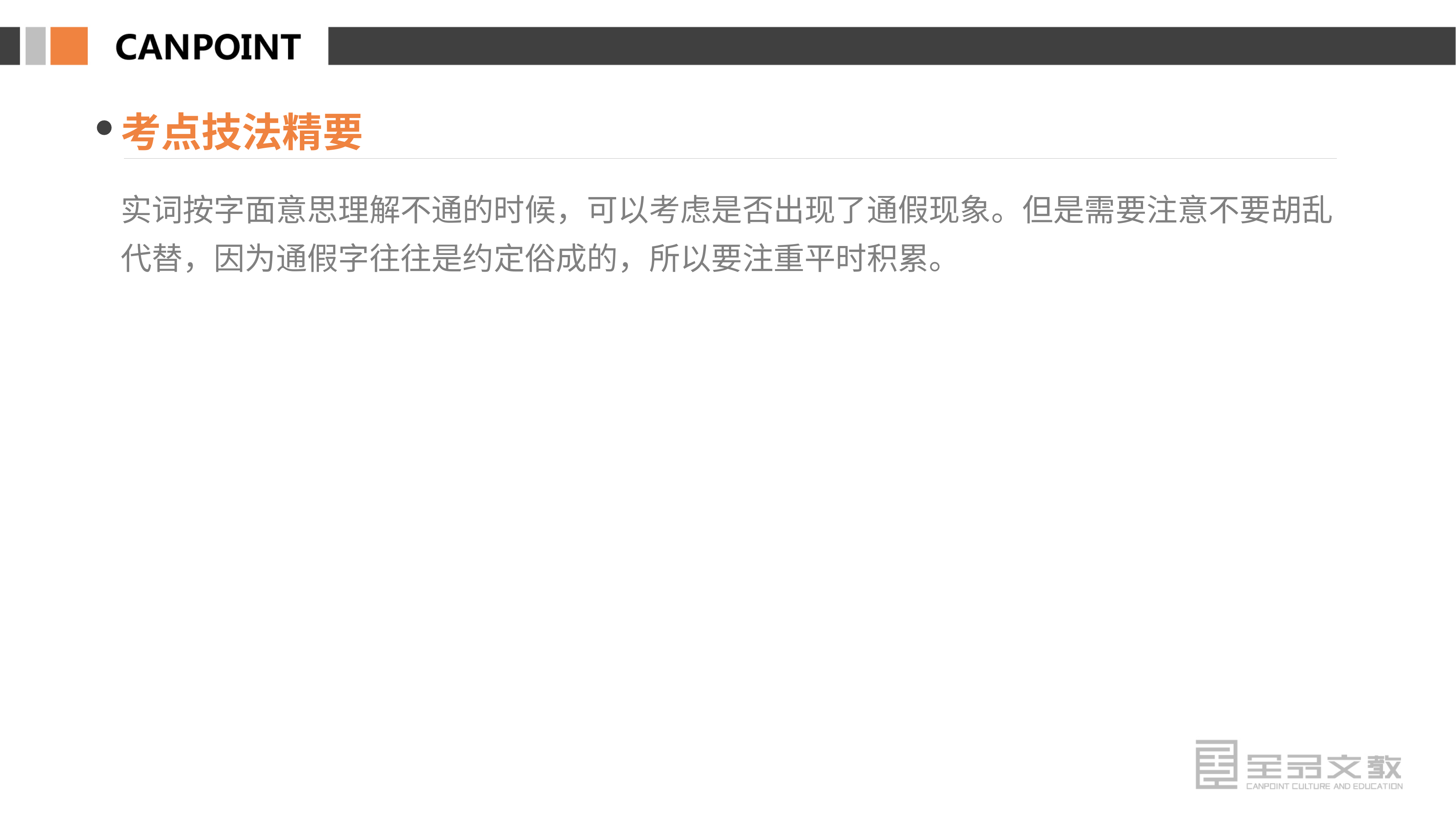

考点技法精要

实词按字面意思理解不通的时候，可以考虑是否出现了通假现象。但是需要注意不要胡乱代替，因为通假字往往是约定俗成的，所以要注重平时积累。